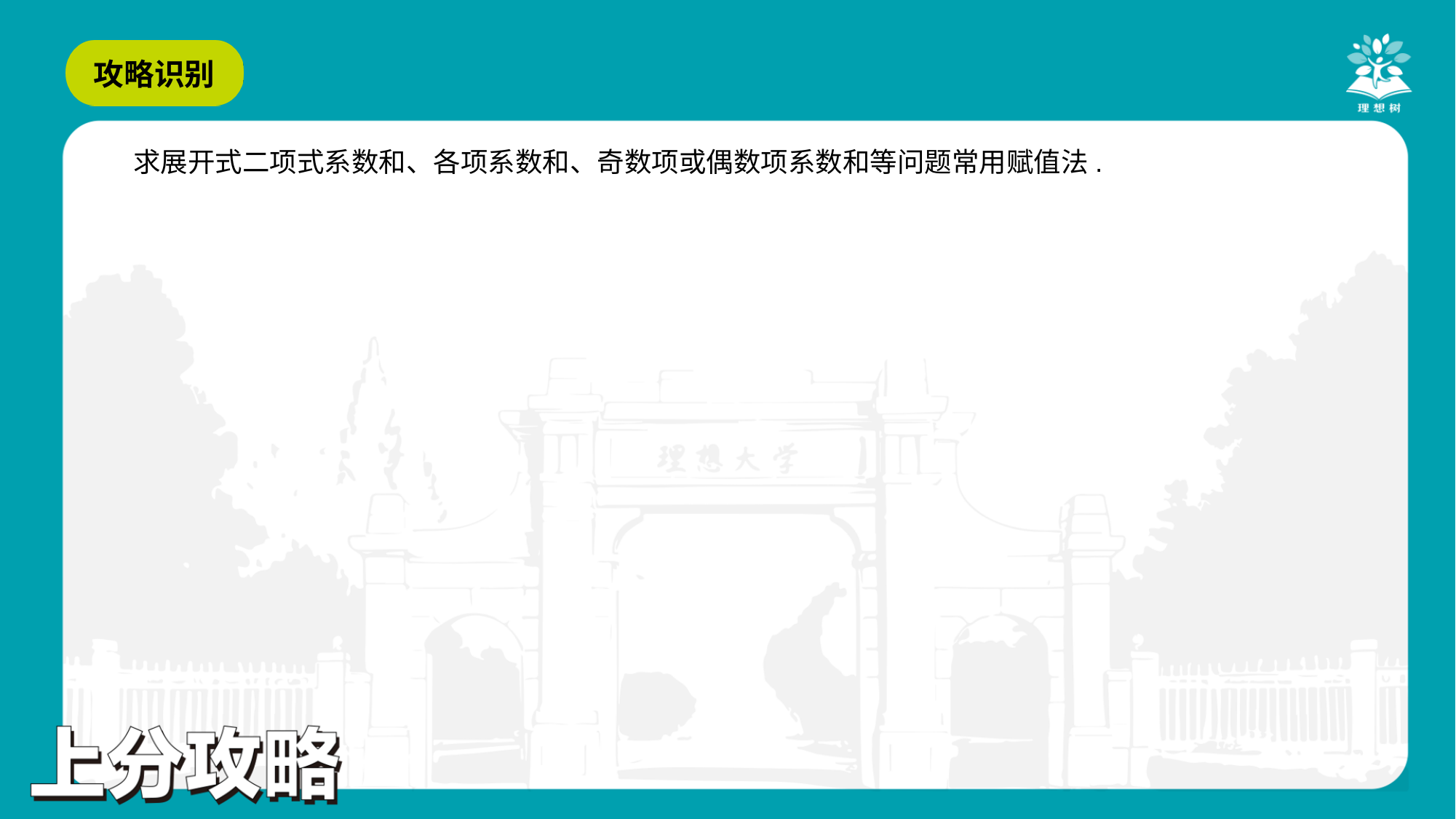

求展开式二项式系数和、各项系数和、奇数项或偶数项系数和等问题常用赋值法.